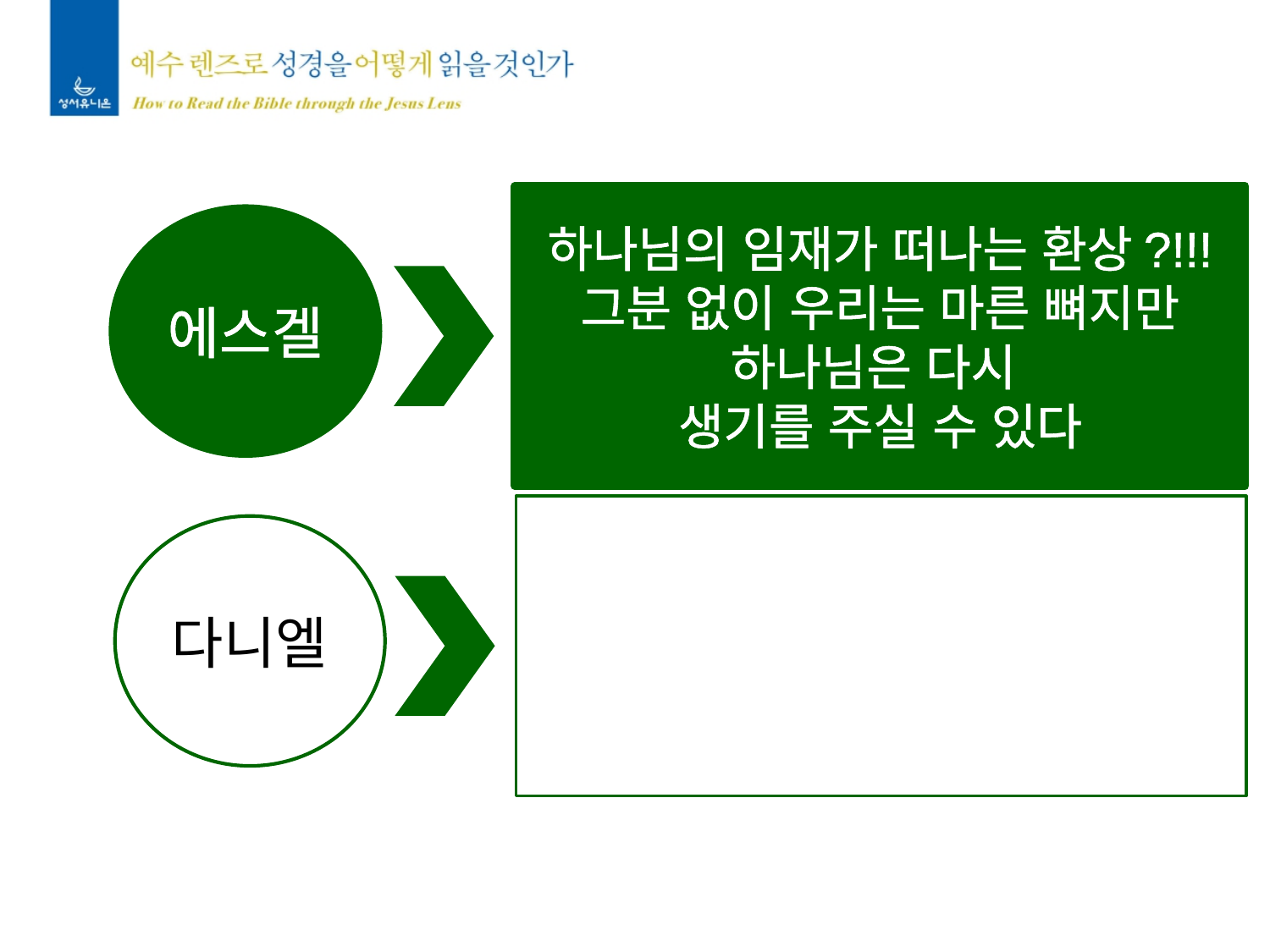

하나님의 임재가 떠나는 환상?!!!
그분 없이 우리는 마른 뼈지만
하나님은 다시
생기를 주실 수 있다
에스겔

다니엘